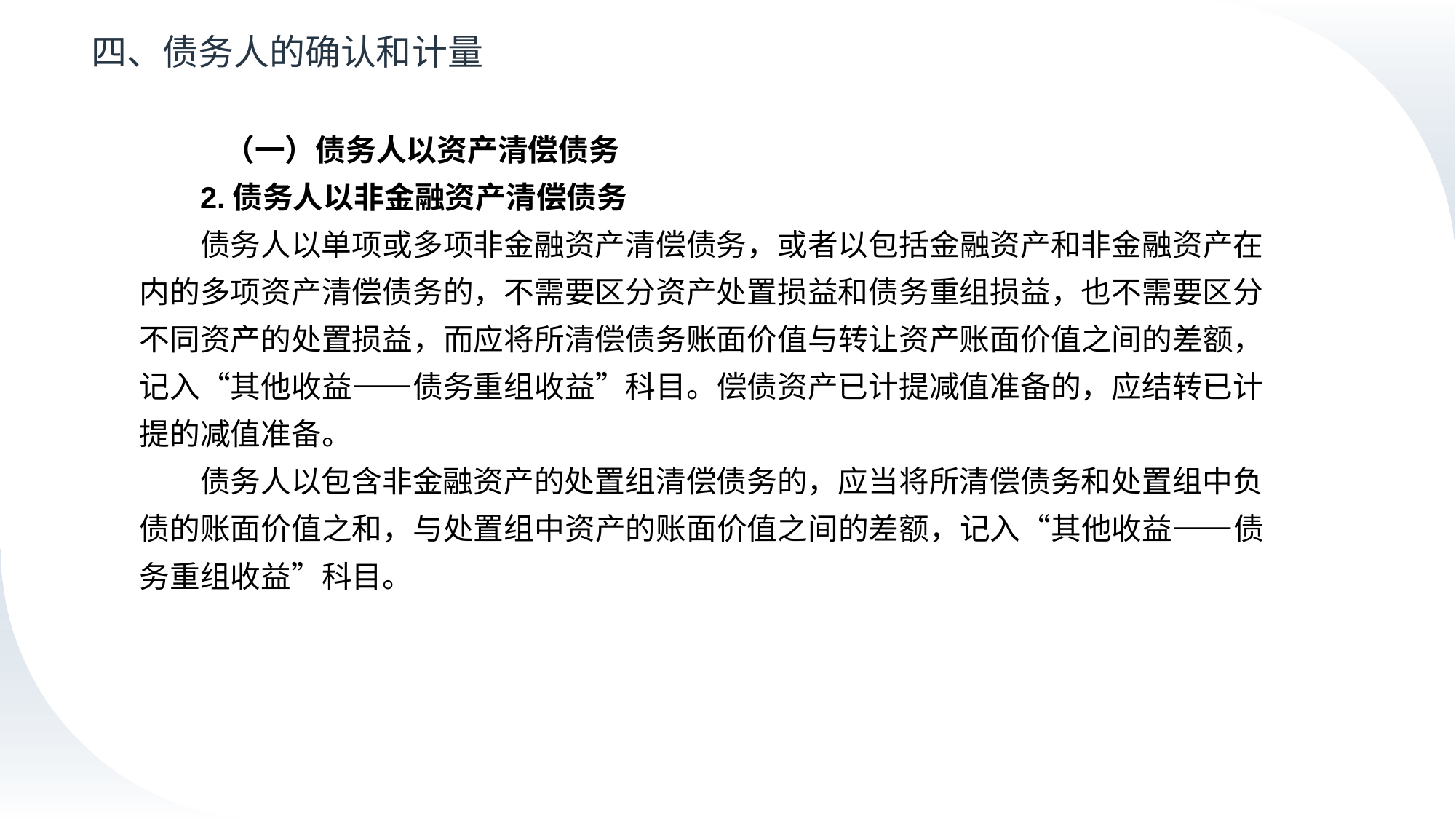

# 四、债务人的确认和计量
（一）债务人以资产清偿债务
2.债务人以非金融资产清偿债务
债务人以单项或多项非金融资产清偿债务，或者以包括金融资产和非金融资产在内的多项资产清偿债务的，不需要区分资产处置损益和债务重组损益，也不需要区分不同资产的处置损益，而应将所清偿债务账面价值与转让资产账面价值之间的差额，记入“其他收益——债务重组收益”科目。偿债资产已计提减值准备的，应结转已计提的减值准备。
债务人以包含非金融资产的处置组清偿债务的，应当将所清偿债务和处置组中负债的账面价值之和，与处置组中资产的账面价值之间的差额，记入“其他收益——债务重组收益”科目。